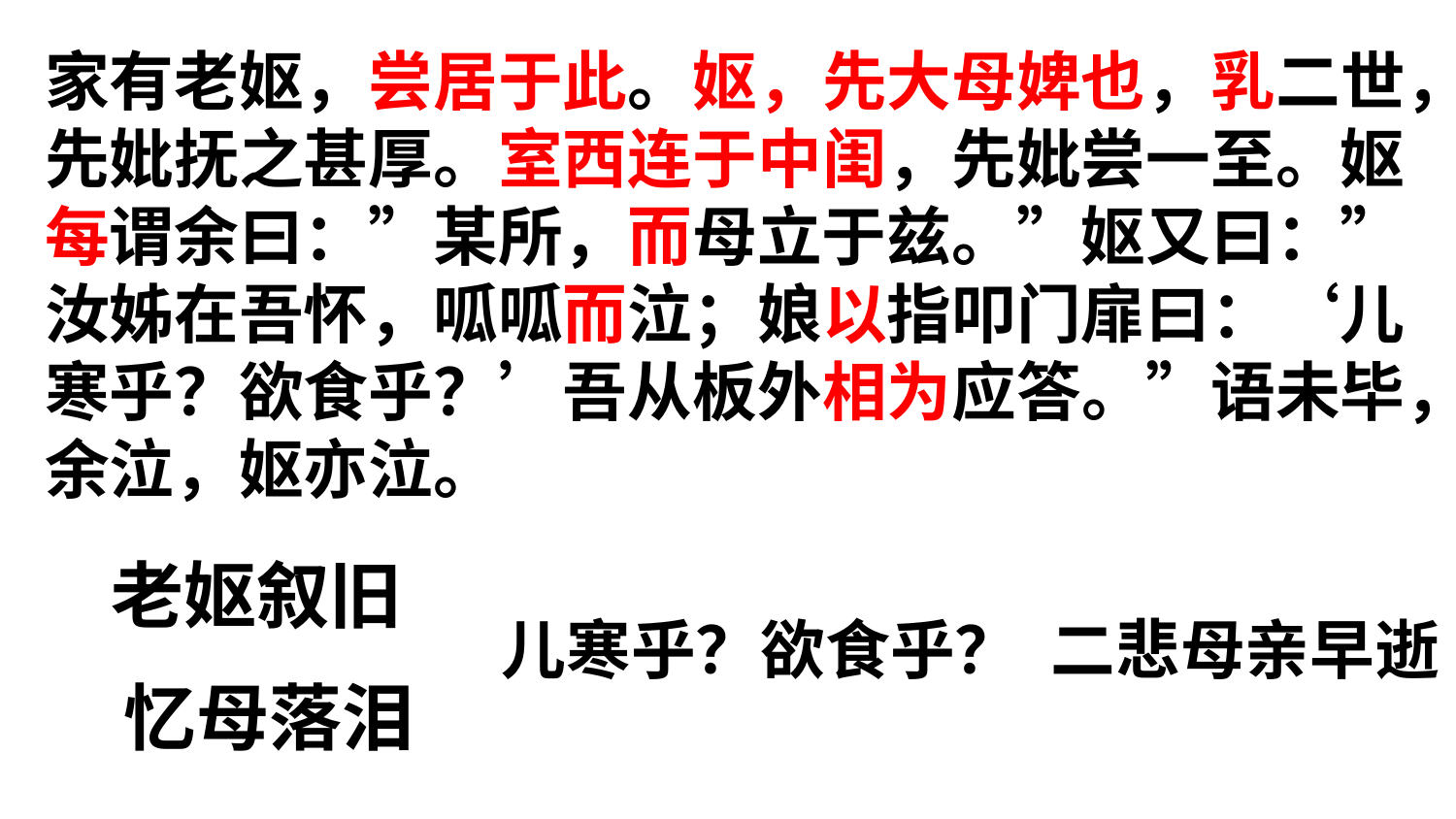

家有老妪，尝居于此。妪，先大母婢也，乳二世，先妣抚之甚厚。室西连于中闺，先妣尝一至。妪每谓余曰：”某所，而母立于兹。”妪又曰：”汝姊在吾怀，呱呱而泣；娘以指叩门扉曰：‘儿寒乎？欲食乎？’吾从板外相为应答。”语未毕，余泣，妪亦泣。
老妪叙旧
儿寒乎？欲食乎？
二悲母亲早逝
忆母落泪